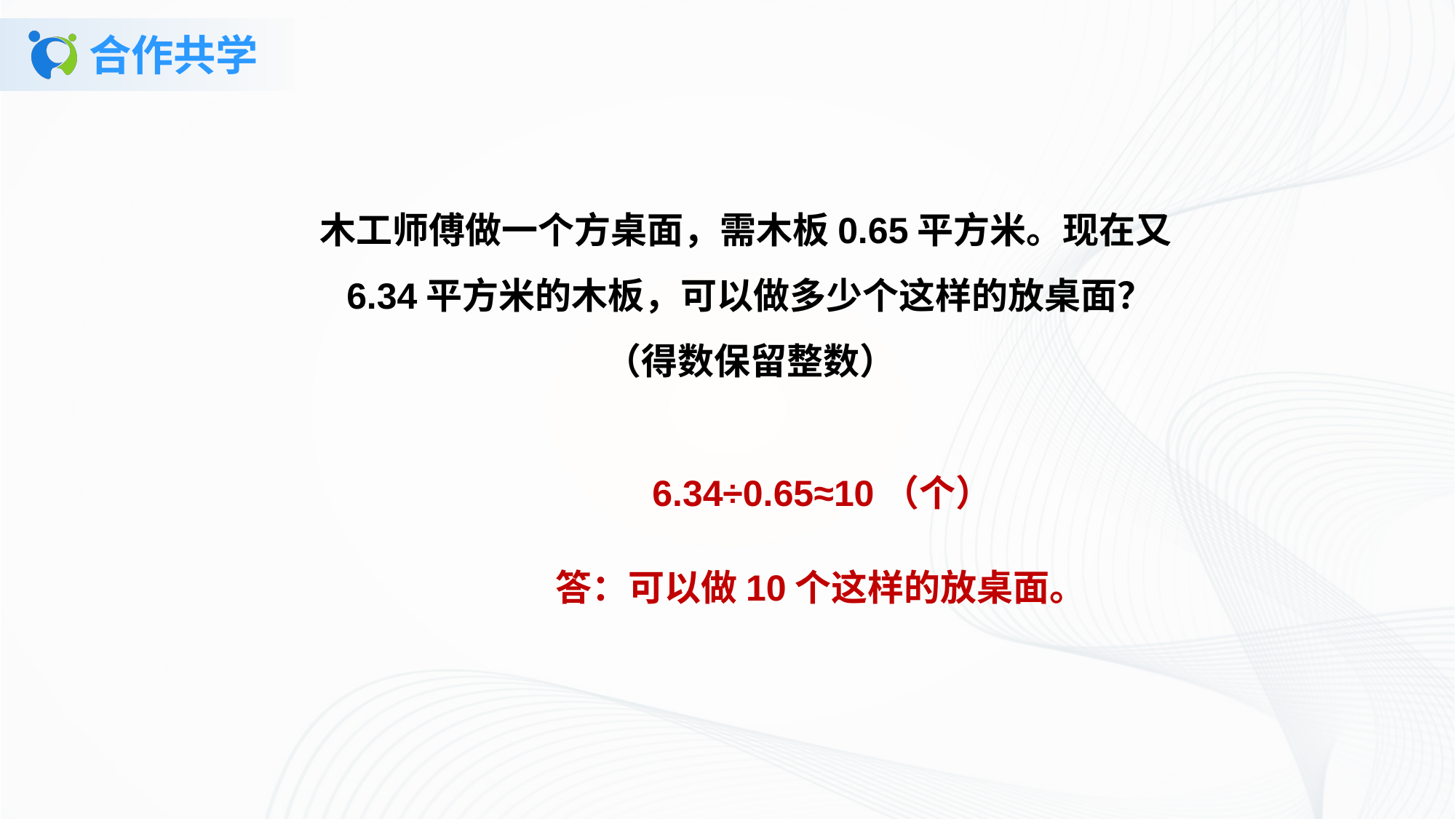

# 合作共学
木工师傅做一个方桌面，需木板0.65平方米。现在又6.34平方米的木板，可以做多少个这样的放桌面？
（得数保留整数）
6.34÷0.65≈10（个）
答：可以做10个这样的放桌面。